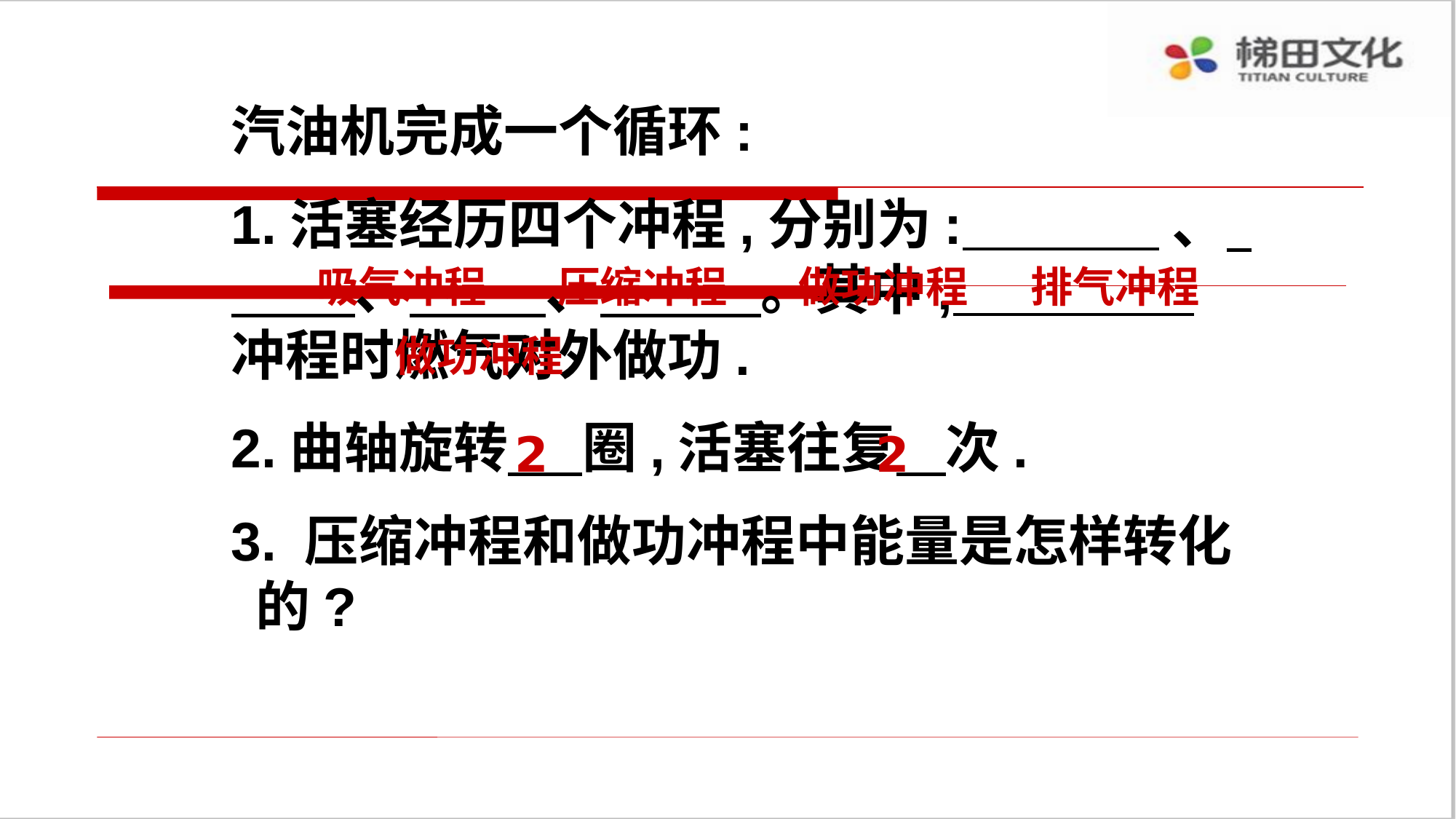

汽油机完成一个循环:
1.活塞经历四个冲程,分别为:             、             、           、             。其中,                 冲程时燃气对外做功.
2.曲轴旋转      圈,活塞往复    次.
3. 压缩冲程和做功冲程中能量是怎样转化     的?
吸气冲程
压缩冲程
做功冲程
排气冲程
做功冲程
2
2